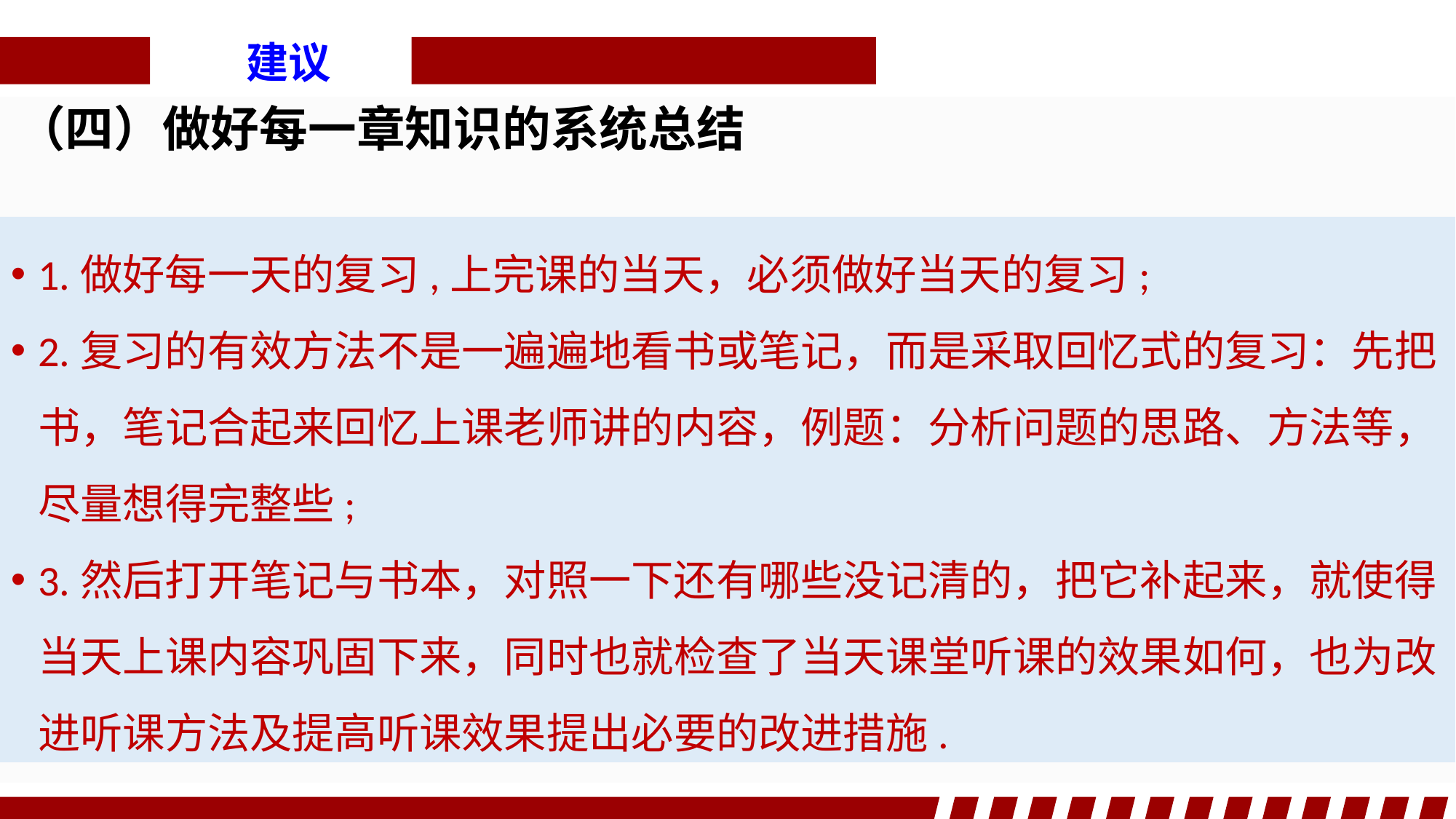

建议

（四）做好每一章知识的系统总结
1.做好每一天的复习,上完课的当天，必须做好当天的复习;
2.复习的有效方法不是一遍遍地看书或笔记，而是采取回忆式的复习：先把书，笔记合起来回忆上课老师讲的内容，例题：分析问题的思路、方法等，尽量想得完整些;
3.然后打开笔记与书本，对照一下还有哪些没记清的，把它补起来，就使得当天上课内容巩固下来，同时也就检查了当天课堂听课的效果如何，也为改进听课方法及提高听课效果提出必要的改进措施.